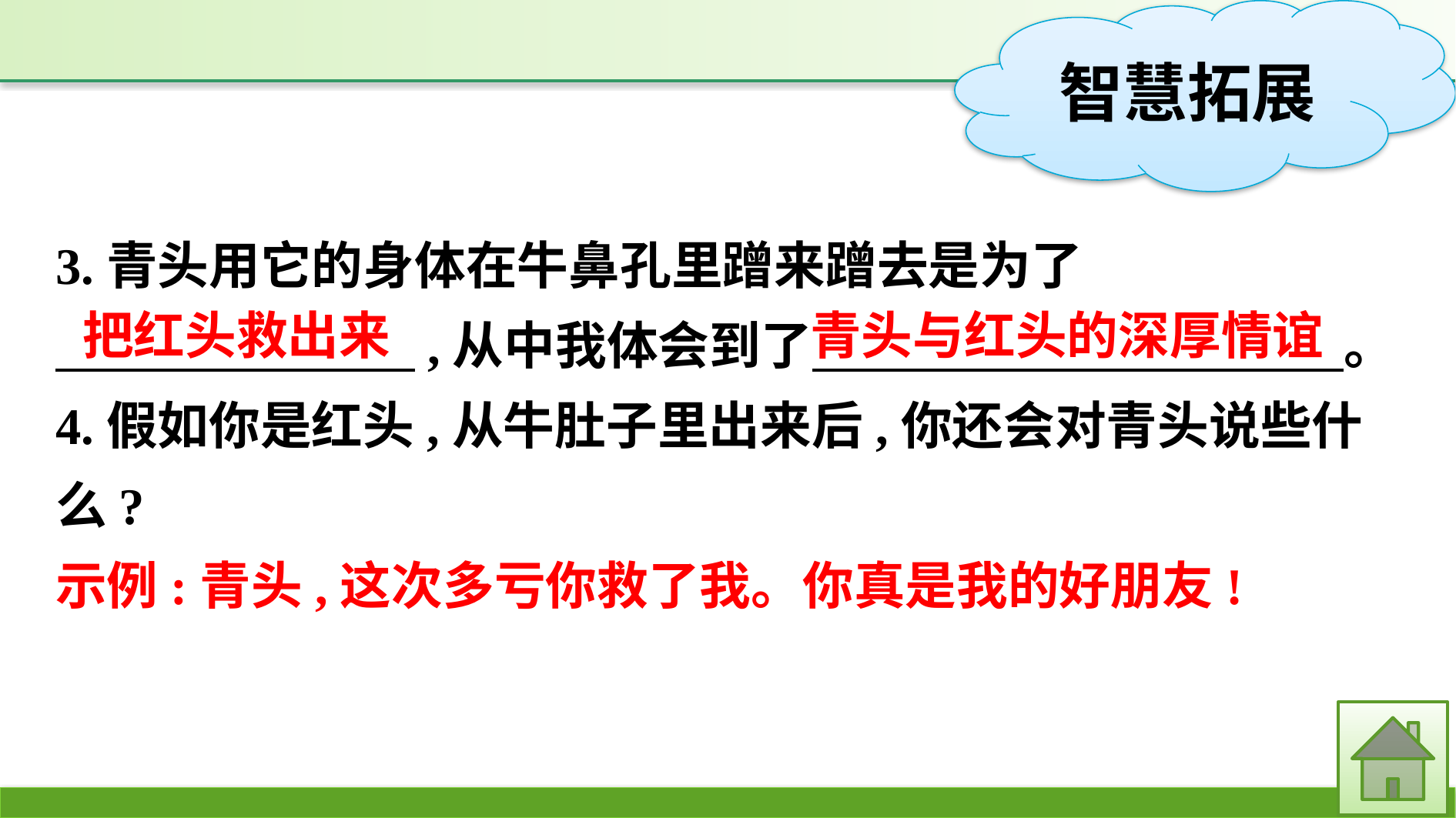

3.青头用它的身体在牛鼻孔里蹭来蹭去是为了
　　　　　　　,从中我体会到了　　　                   　　　。
4.假如你是红头,从牛肚子里出来后,你还会对青头说些什么?
示例:青头,这次多亏你救了我。你真是我的好朋友!
青头与红头的深厚情谊
把红头救出来